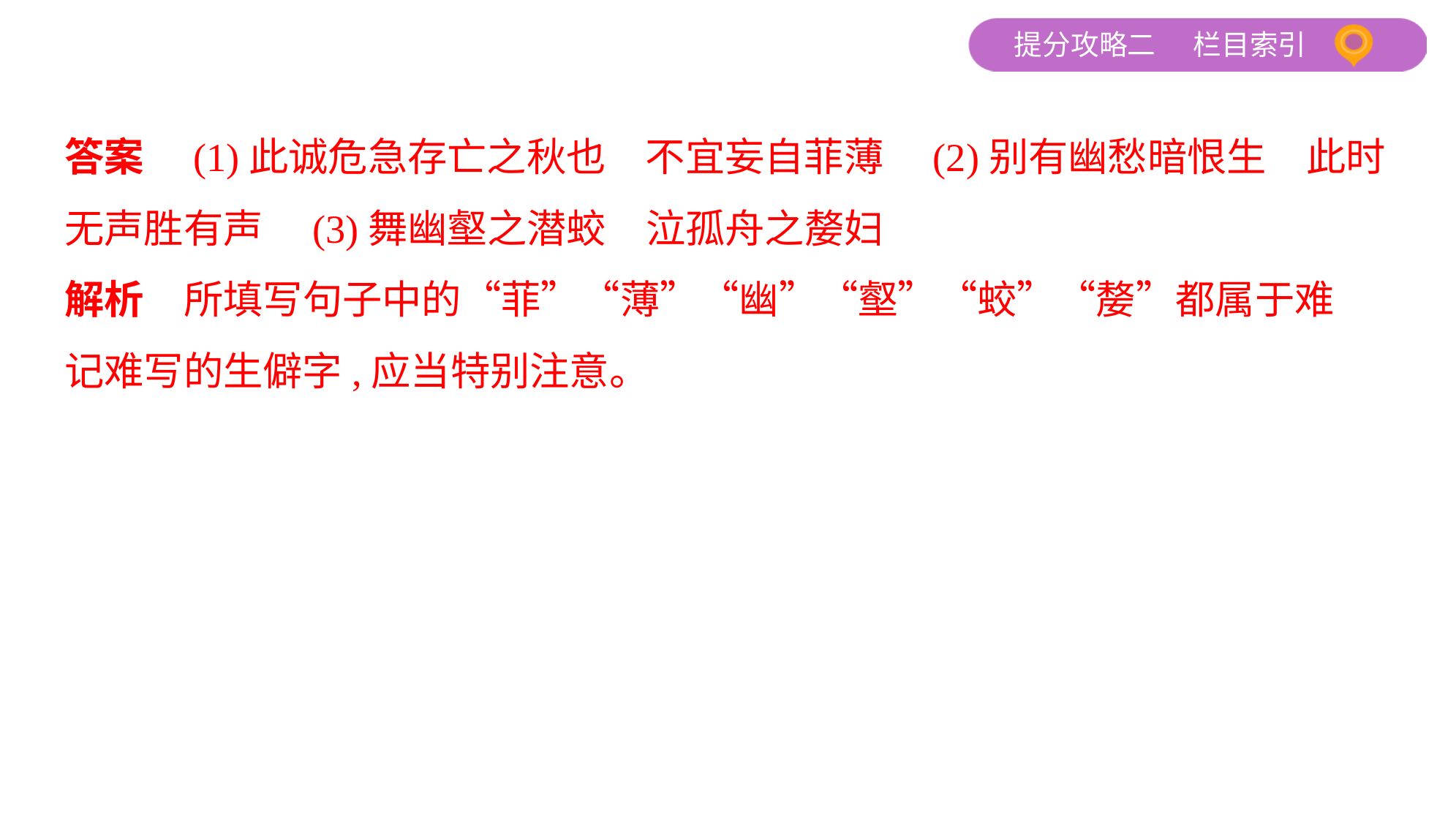

答案　(1)此诚危急存亡之秋也　不宜妄自菲薄　(2)别有幽愁暗恨生　此时
无声胜有声　(3)舞幽壑之潜蛟　泣孤舟之嫠妇
解析　所填写句子中的“菲”“薄”“幽”“壑”“蛟”“嫠”都属于难
记难写的生僻字,应当特别注意。